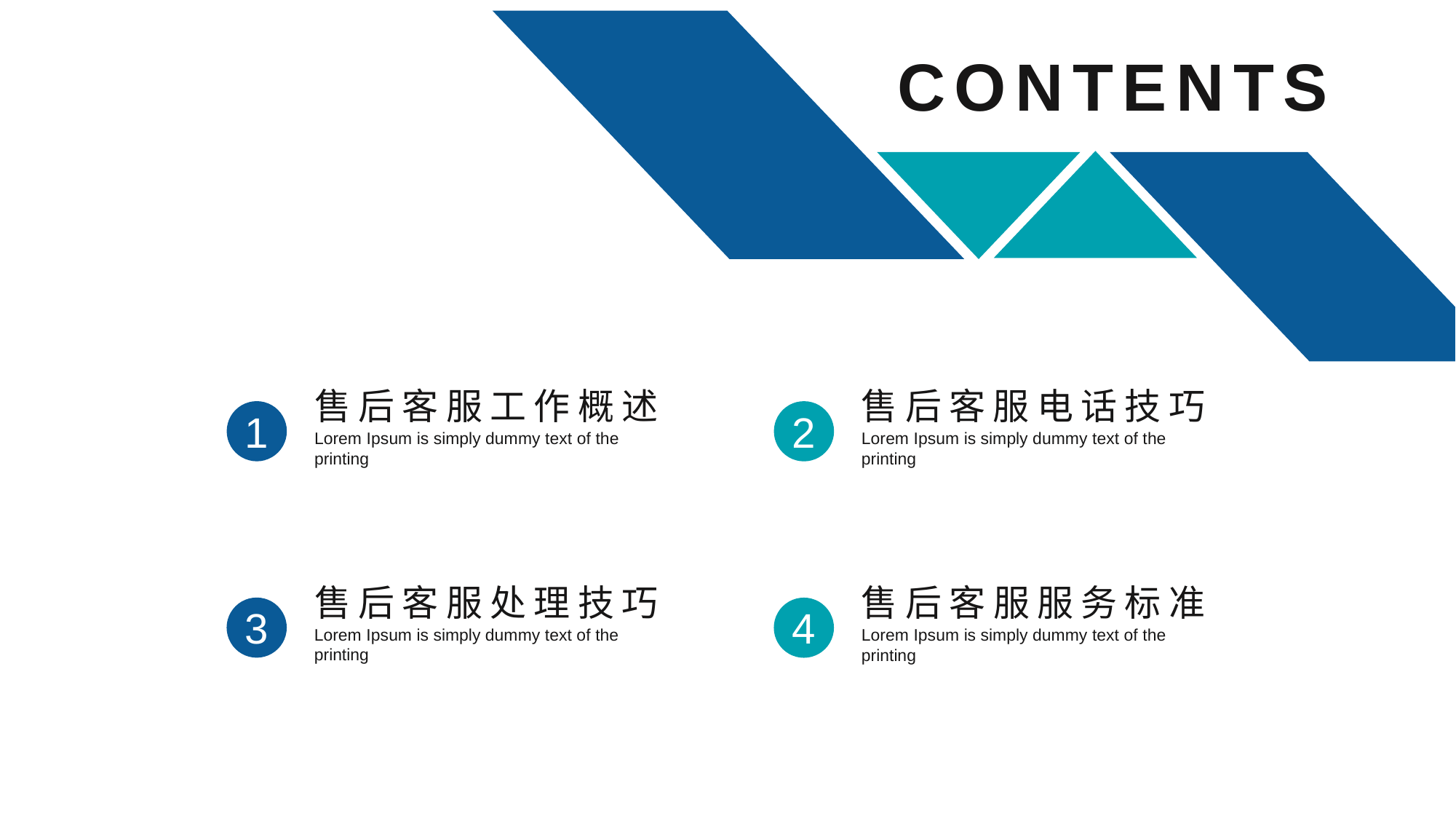

CONTENTS
售后客服工作概述

1
Lorem Ipsum is simply dummy text of the printing
售后客服电话技巧

2
Lorem Ipsum is simply dummy text of the printing
售后客服处理技巧

3
Lorem Ipsum is simply dummy text of the printing
售后客服服务标准

4
Lorem Ipsum is simply dummy text of the printing